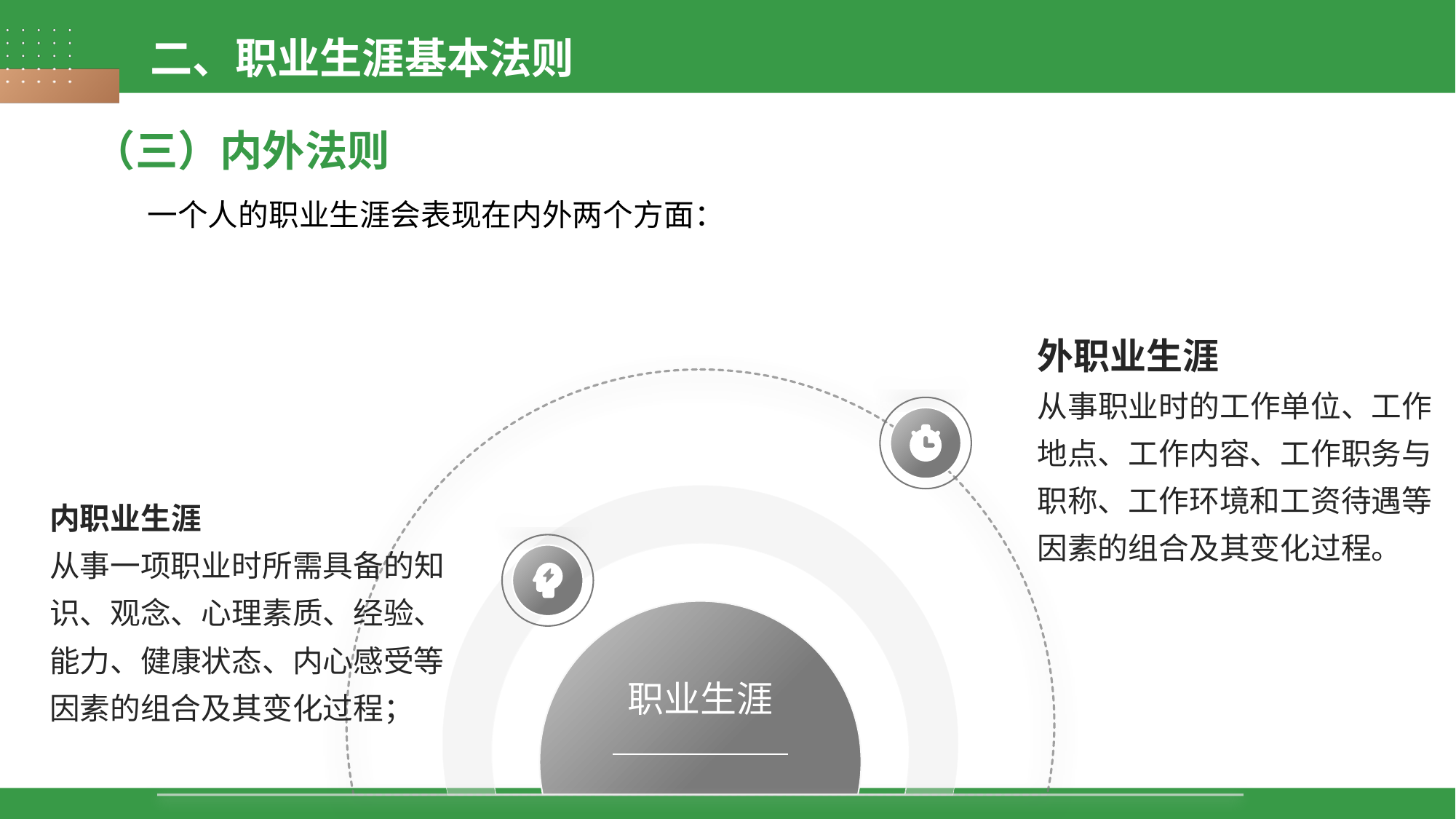

二、职业生涯基本法则
（三）内外法则
一个人的职业生涯会表现在内外两个方面：
外职业生涯
从事职业时的工作单位、工作地点、工作内容、工作职务与职称、工作环境和工资待遇等因素的组合及其变化过程。

内职业生涯
从事一项职业时所需具备的知识、观念、心理素质、经验、能力、健康状态、内心感受等因素的组合及其变化过程；

职业生涯